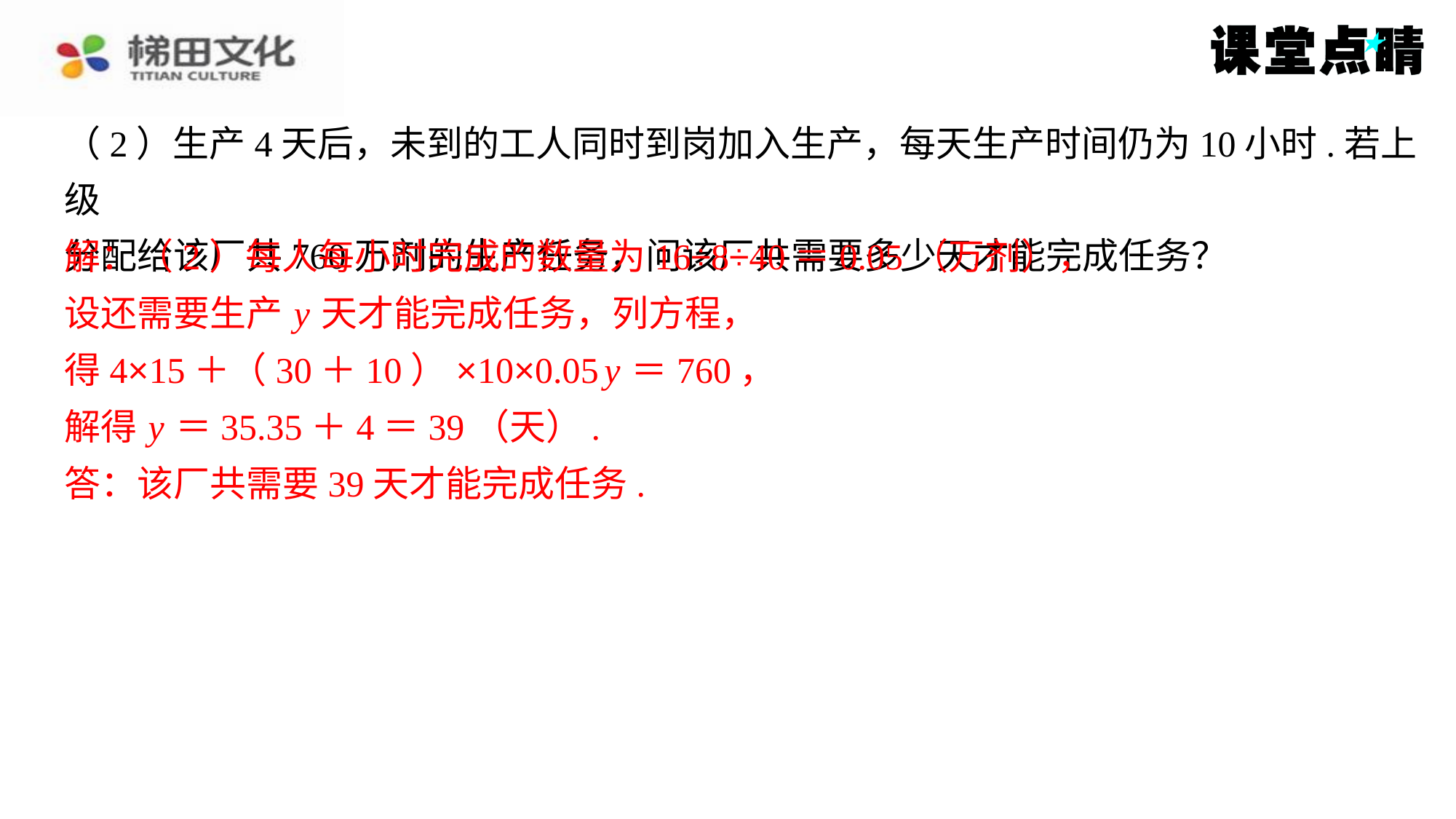

（2）生产4天后，未到的工人同时到岗加入生产，每天生产时间仍为10小时.若上级
分配给该厂共760万剂的生产任务，问该厂共需要多少天才能完成任务？
解：（2）每人每小时完成的数量为16÷8÷40＝0.05（万剂），
设还需要生产 y 天才能完成任务，列方程，
得4×15＋（30＋10）×10×0.05 y ＝760，
解得 y ＝35.35＋4＝39（天）.
答：该厂共需要39天才能完成任务.
解：（2）每人每小时完成的数量为16÷8÷40＝0.05（万剂），
设还需要生产 y 天才能完成任务，列方程，
得4×15＋（30＋10）×10×0.05 y ＝760，
解得 y ＝35.35＋4＝39（天）.
答：该厂共需要39天才能完成任务.